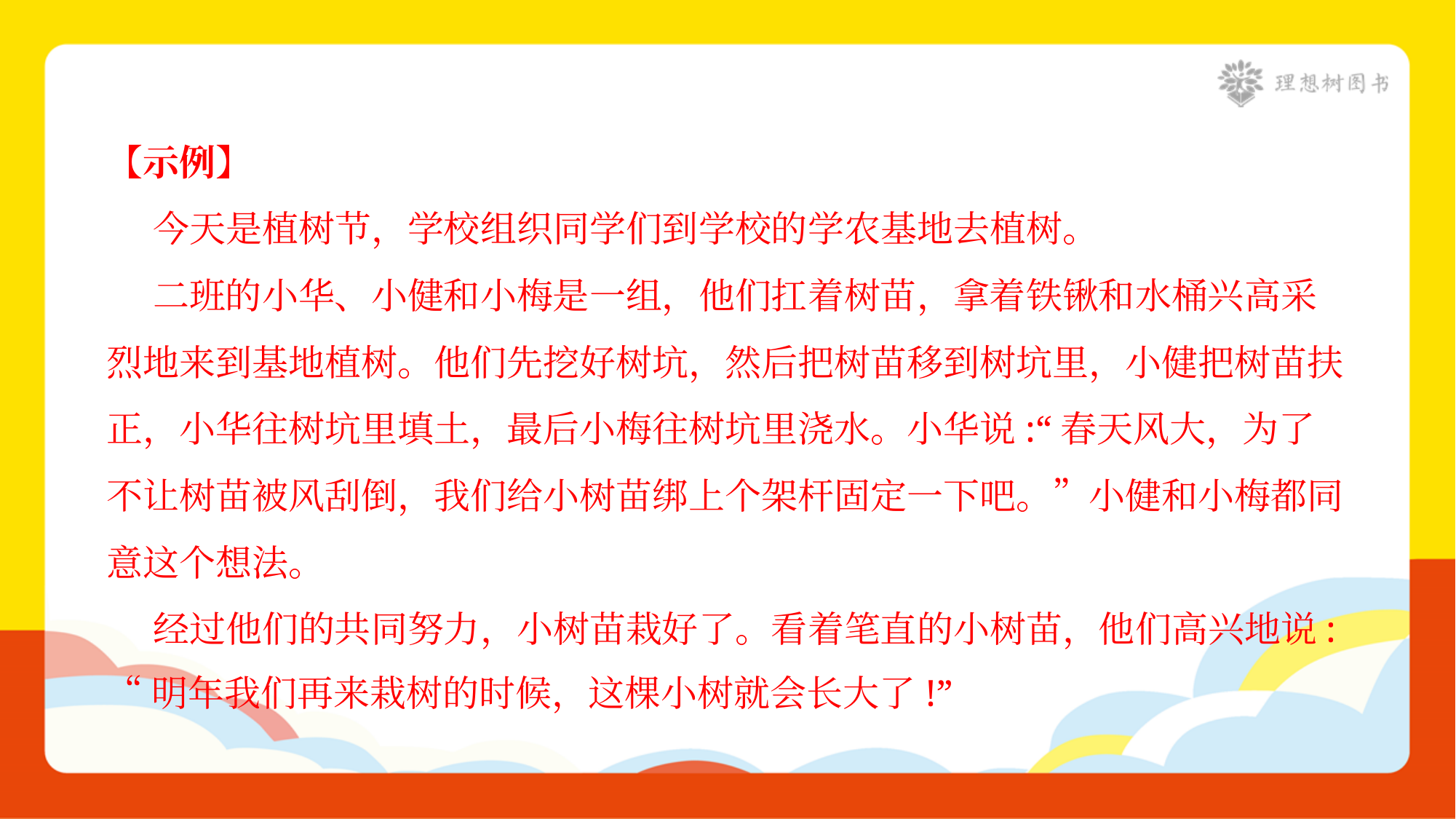

【示例】
    今天是植树节，学校组织同学们到学校的学农基地去植树。
    二班的小华、小健和小梅是一组，他们扛着树苗，拿着铁锹和水桶兴高采
烈地来到基地植树。他们先挖好树坑，然后把树苗移到树坑里，小健把树苗扶
正，小华往树坑里填土，最后小梅往树坑里浇水。小华说:“春天风大，为了
不让树苗被风刮倒，我们给小树苗绑上个架杆固定一下吧。”小健和小梅都同
意这个想法。
    经过他们的共同努力，小树苗栽好了。看着笔直的小树苗，他们高兴地说:
“明年我们再来栽树的时候，这棵小树就会长大了!”